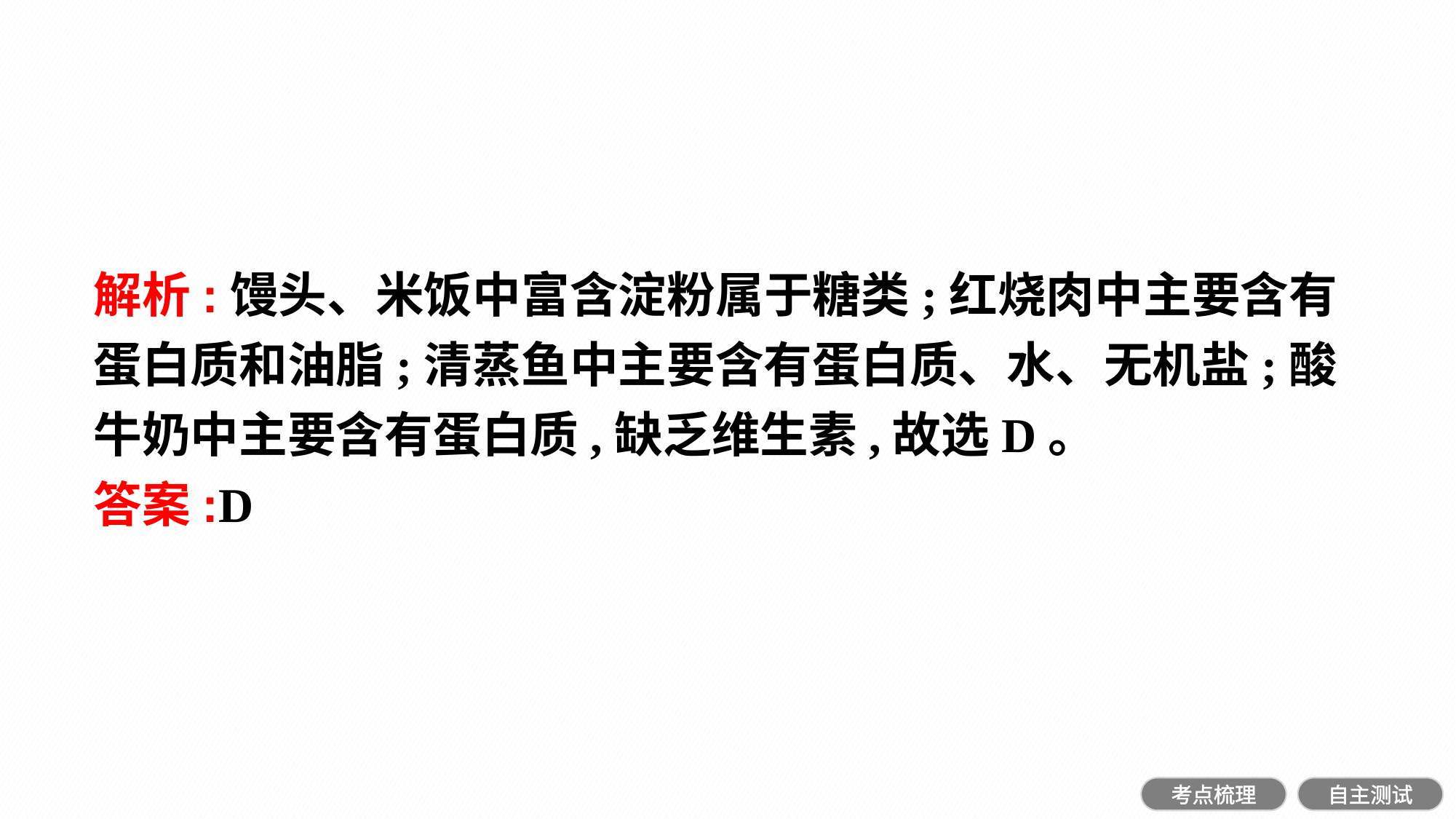

解析:馒头、米饭中富含淀粉属于糖类;红烧肉中主要含有蛋白质和油脂;清蒸鱼中主要含有蛋白质、水、无机盐;酸牛奶中主要含有蛋白质,缺乏维生素,故选D。
答案:D